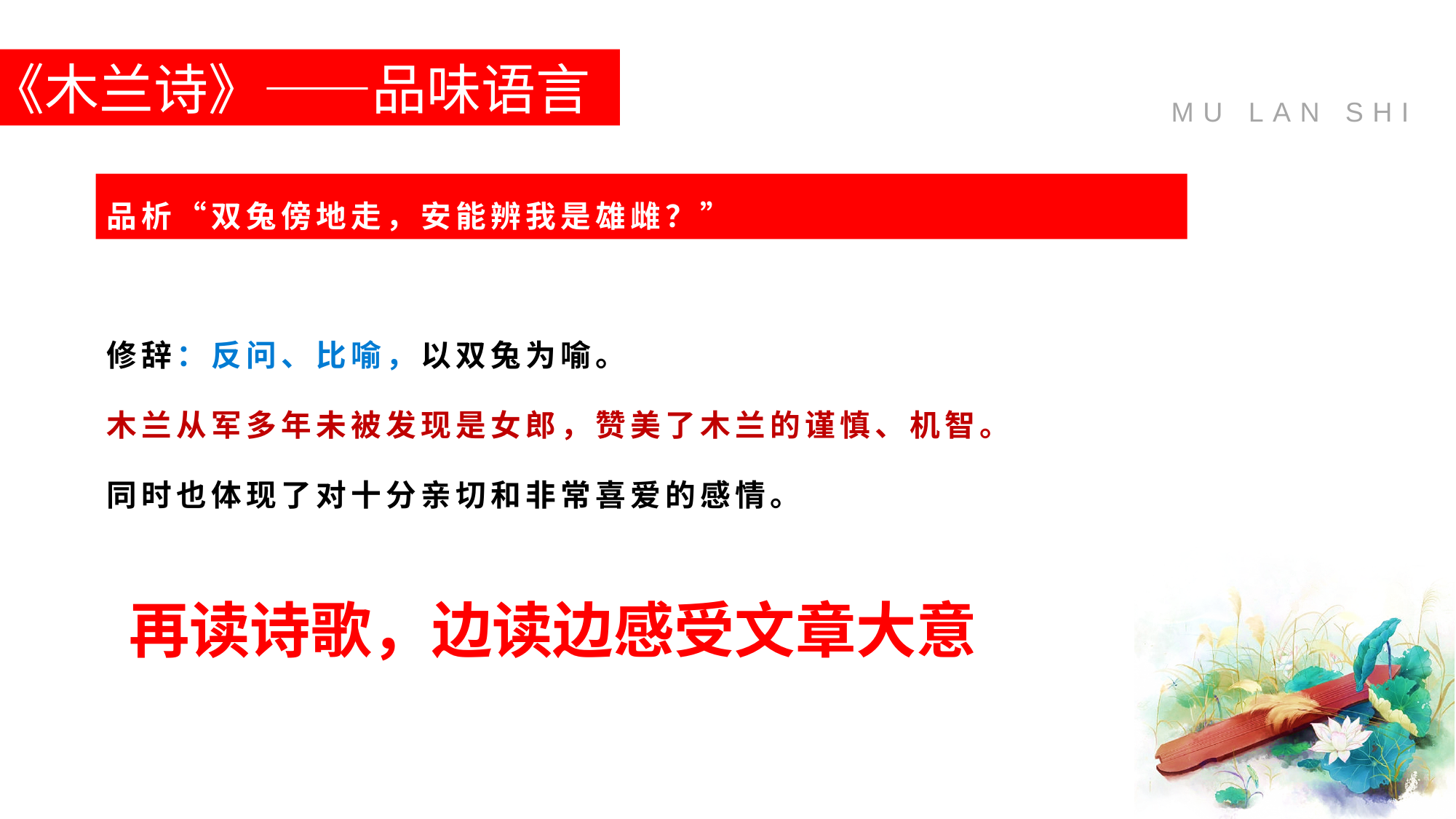

《木兰诗》——品味语言
品析“双兔傍地走，安能辨我是雄雌？”
修辞：反问、比喻，以双兔为喻。
木兰从军多年未被发现是女郎，赞美了木兰的谨慎、机智。
同时也体现了对十分亲切和非常喜爱的感情。
再读诗歌，边读边感受文章大意